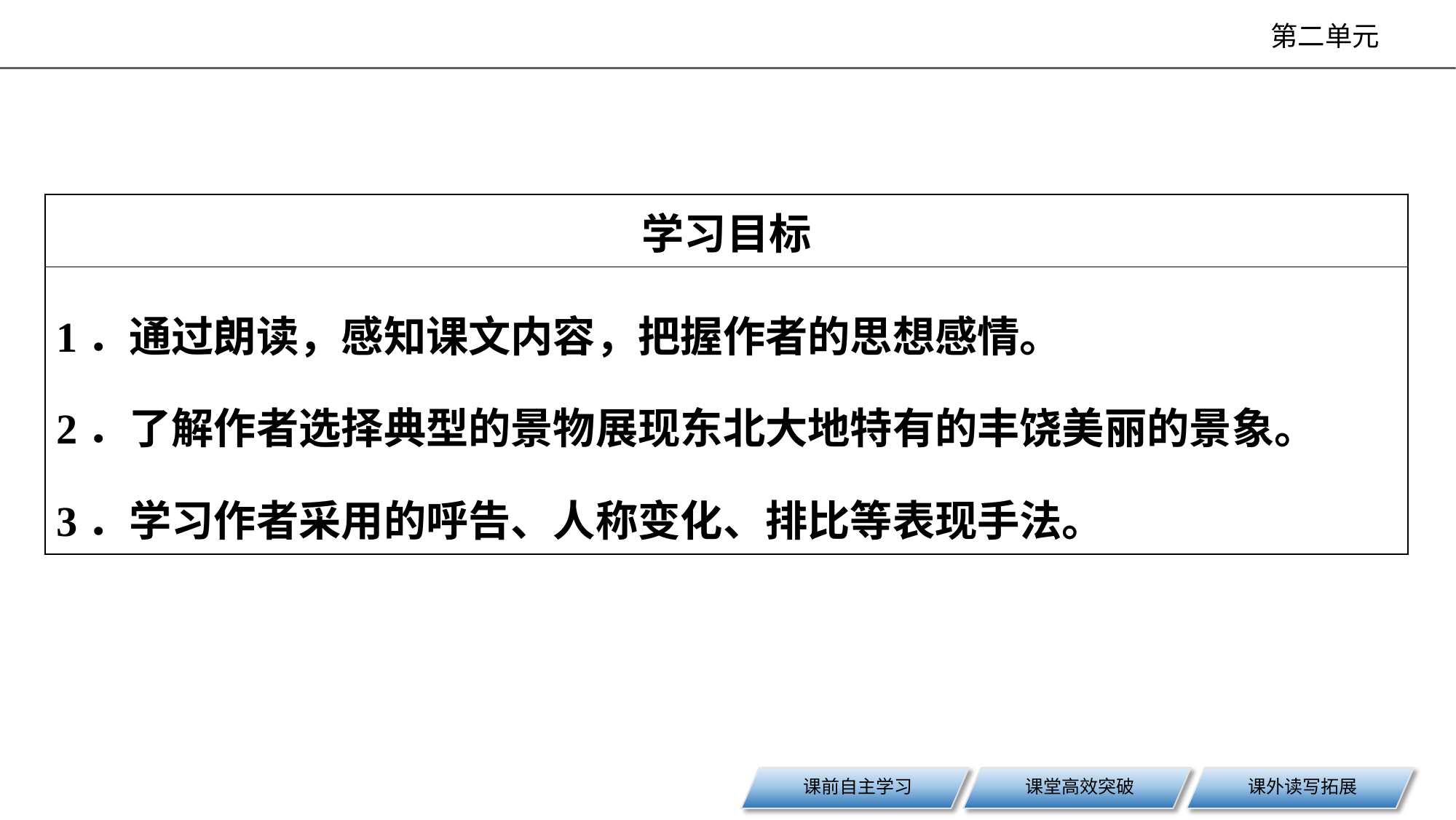

| 学习目标 |
| --- |
| 1．通过朗读，感知课文内容，把握作者的思想感情。 2．了解作者选择典型的景物展现东北大地特有的丰饶美丽的景象。 3．学习作者采用的呼告、人称变化、排比等表现手法。 |